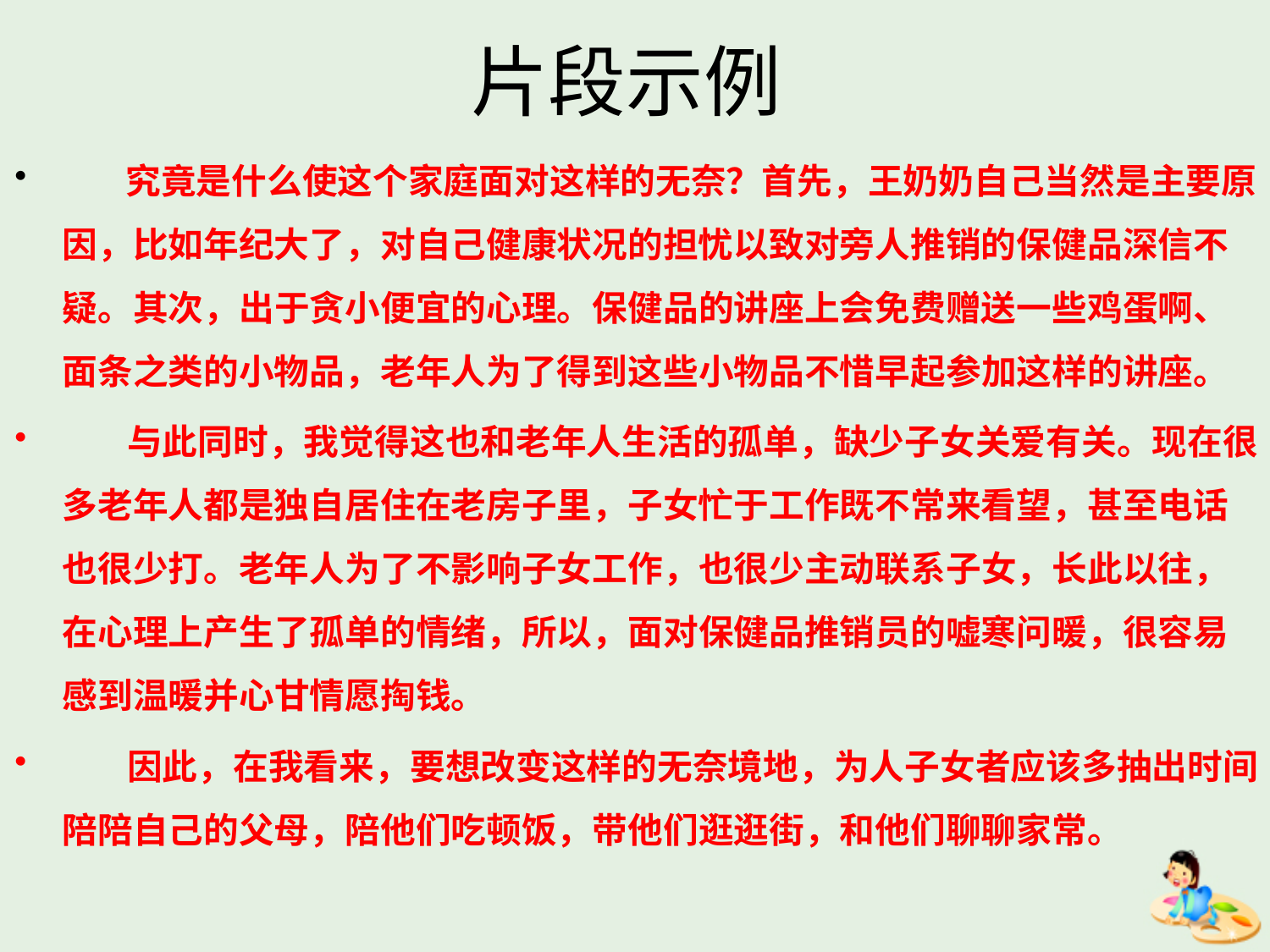

# 片段示例
       究竟是什么使这个家庭面对这样的无奈？首先，王奶奶自己当然是主要原因，比如年纪大了，对自己健康状况的担忧以致对旁人推销的保健品深信不疑。其次，出于贪小便宜的心理。保健品的讲座上会免费赠送一些鸡蛋啊、面条之类的小物品，老年人为了得到这些小物品不惜早起参加这样的讲座。
       与此同时，我觉得这也和老年人生活的孤单，缺少子女关爱有关。现在很多老年人都是独自居住在老房子里，子女忙于工作既不常来看望，甚至电话也很少打。老年人为了不影响子女工作，也很少主动联系子女，长此以往，在心理上产生了孤单的情绪，所以，面对保健品推销员的嘘寒问暖，很容易感到温暖并心甘情愿掏钱。
       因此，在我看来，要想改变这样的无奈境地，为人子女者应该多抽出时间陪陪自己的父母，陪他们吃顿饭，带他们逛逛街，和他们聊聊家常。